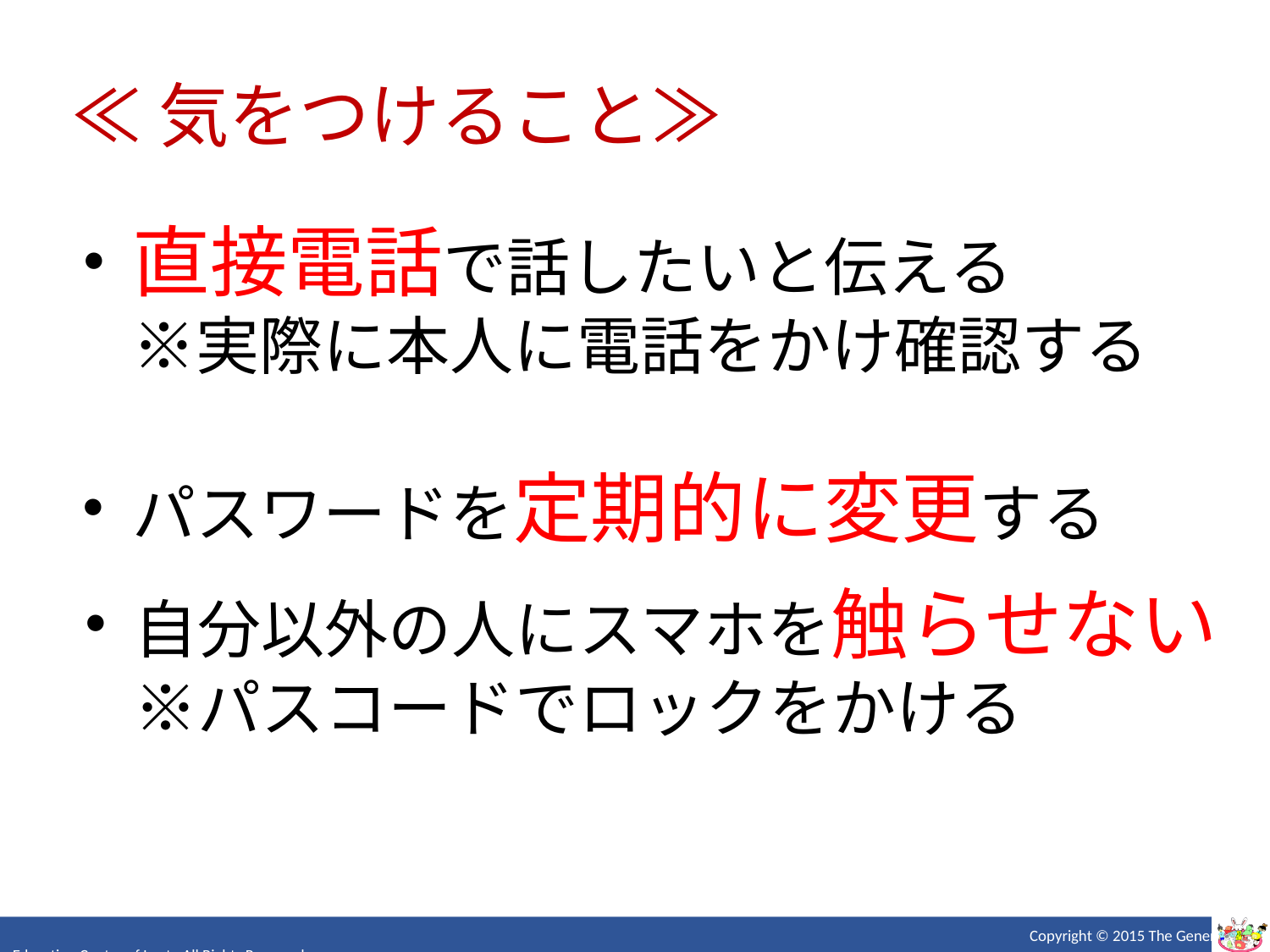

≪気をつけること≫
・直接電話で話したいと伝える
　※実際に本人に電話をかけ確認する
・パスワードを定期的に変更する
・自分以外の人にスマホを触らせない
　※パスコードでロックをかける